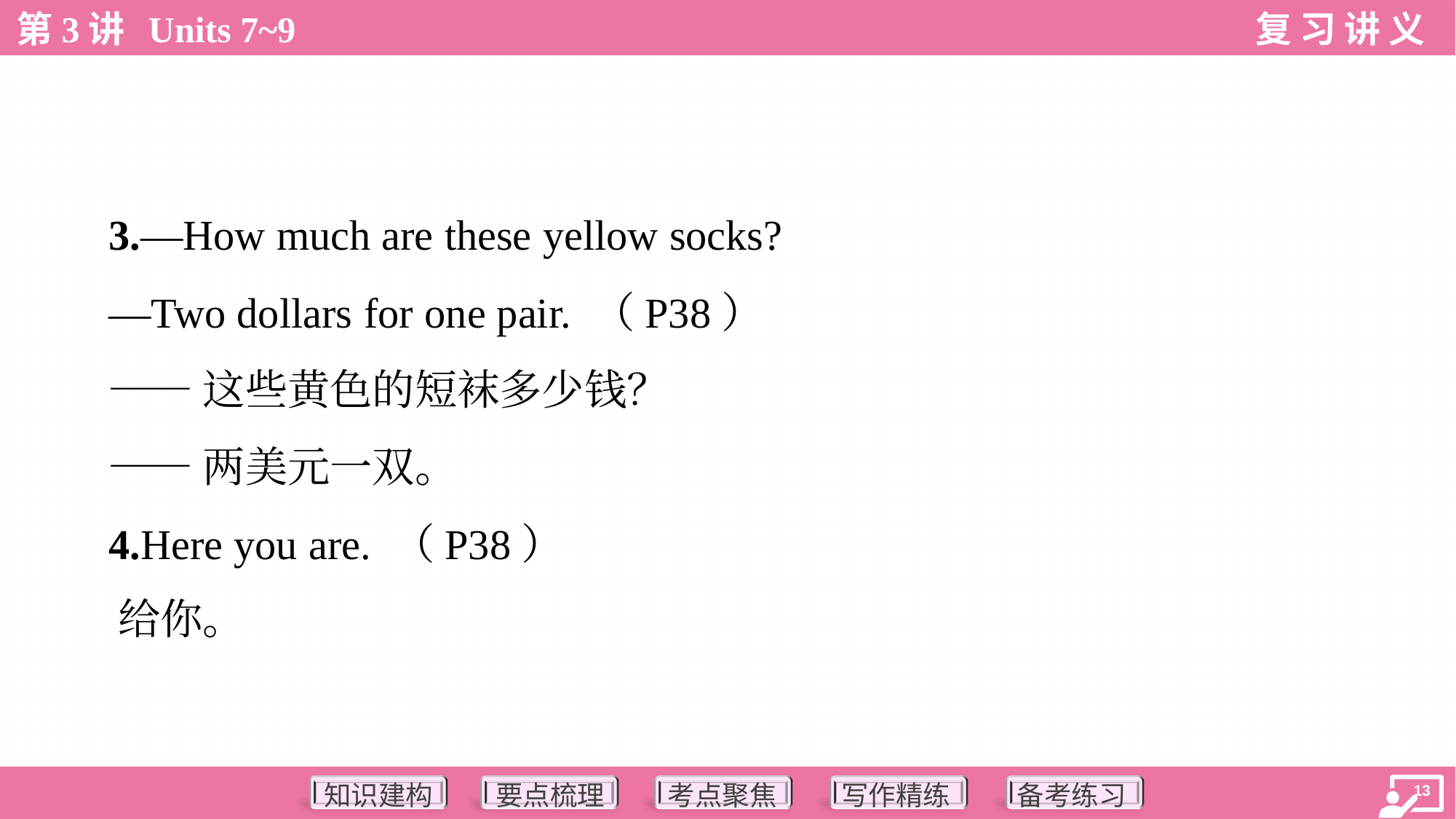

3.—How much are these yellow socks?
    —Two dollars for one pair. （P38）
    ——这些黄色的短袜多少钱？
    ——两美元一双。
    4.Here you are. （P38）
    给你。